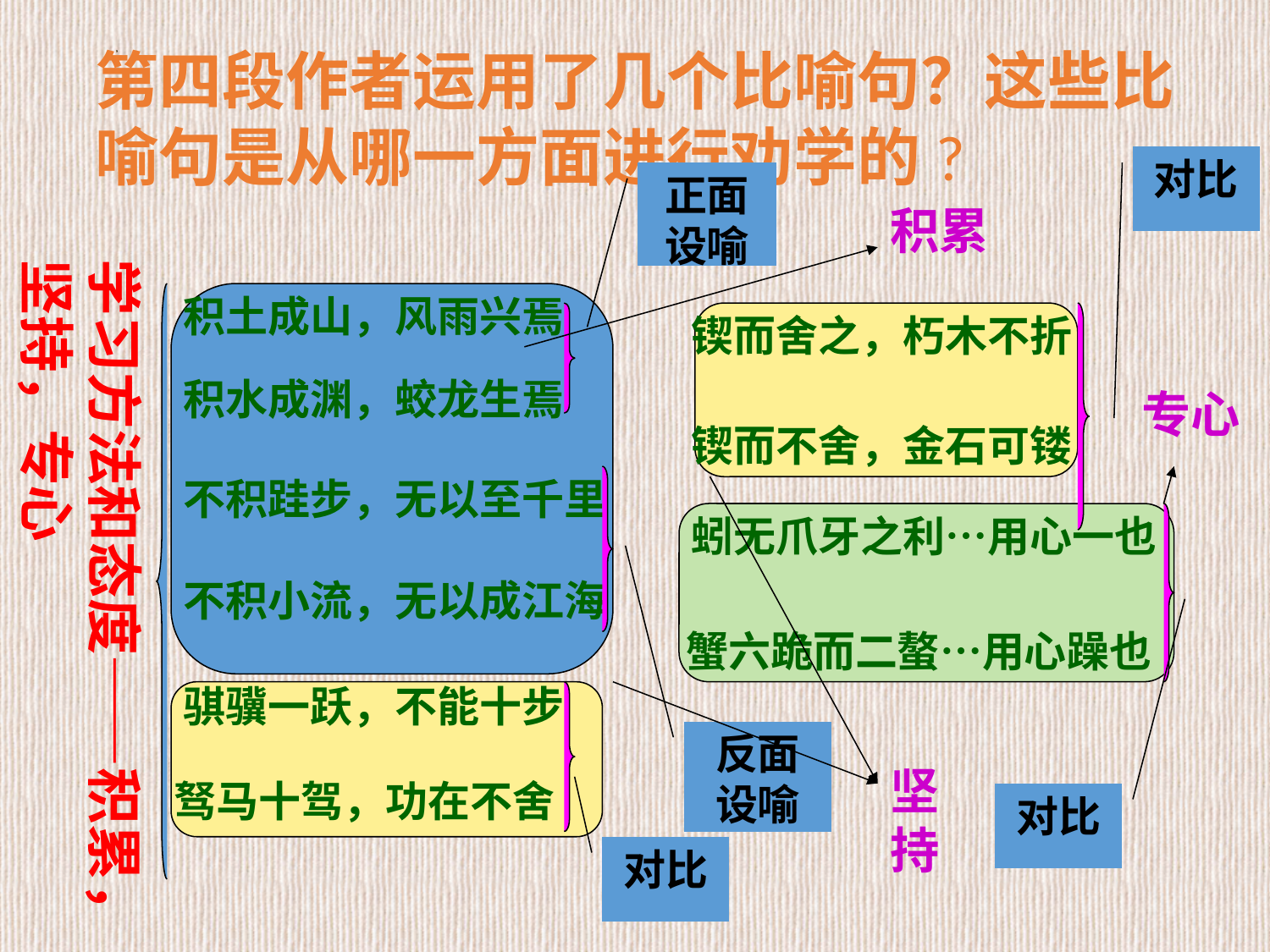

# 第四段作者运用了几个比喻句？这些比喻句是从哪一方面进行劝学的?
对比
正面设喻
积累

学习方法和态度——积累，坚持，专心

积土成山，风雨兴焉

锲而舍之，朽木不折

积水成渊，蛟龙生焉
专心
锲而不舍，金石可镂
不积跬步，无以至千里

蚓无爪牙之利…用心一也

不积小流，无以成江海
蟹六跪而二螯…用心躁也
骐骥一跃，不能十步

反面设喻
坚持
驽马十驾，功在不舍
对比
对比